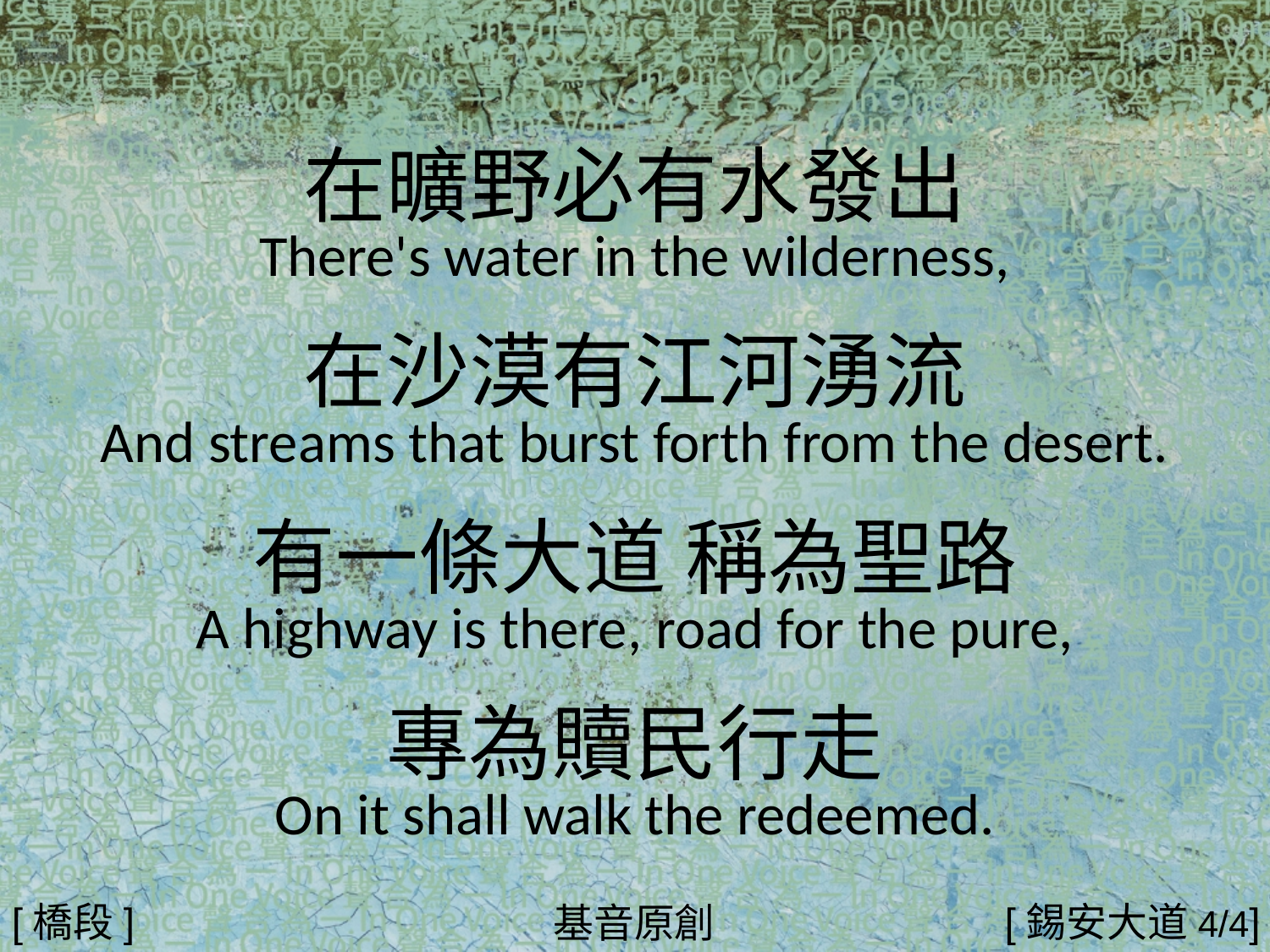

在曠野必有水發出
There's water in the wilderness,

在沙漠有江河湧流
And streams that burst forth from the desert.

有一條大道 稱為聖路
A highway is there, road for the pure,

專為贖民行走
On it shall walk the redeemed.

#

[橋段]
[錫安大道4/4]
基音原創